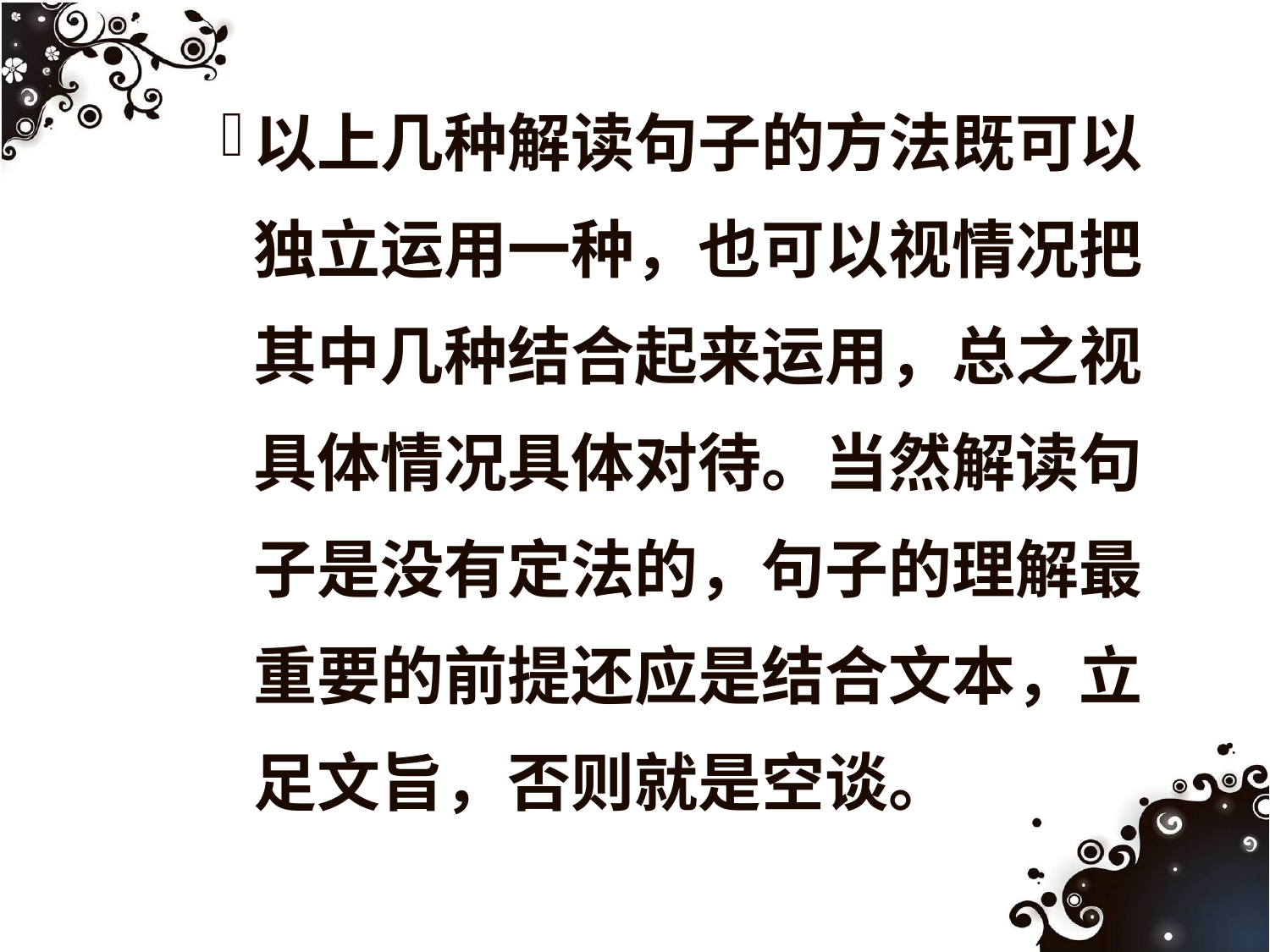

以上几种解读句子的方法既可以独立运用一种，也可以视情况把其中几种结合起来运用，总之视具体情况具体对待。当然解读句子是没有定法的，句子的理解最重要的前提还应是结合文本，立足文旨，否则就是空谈。